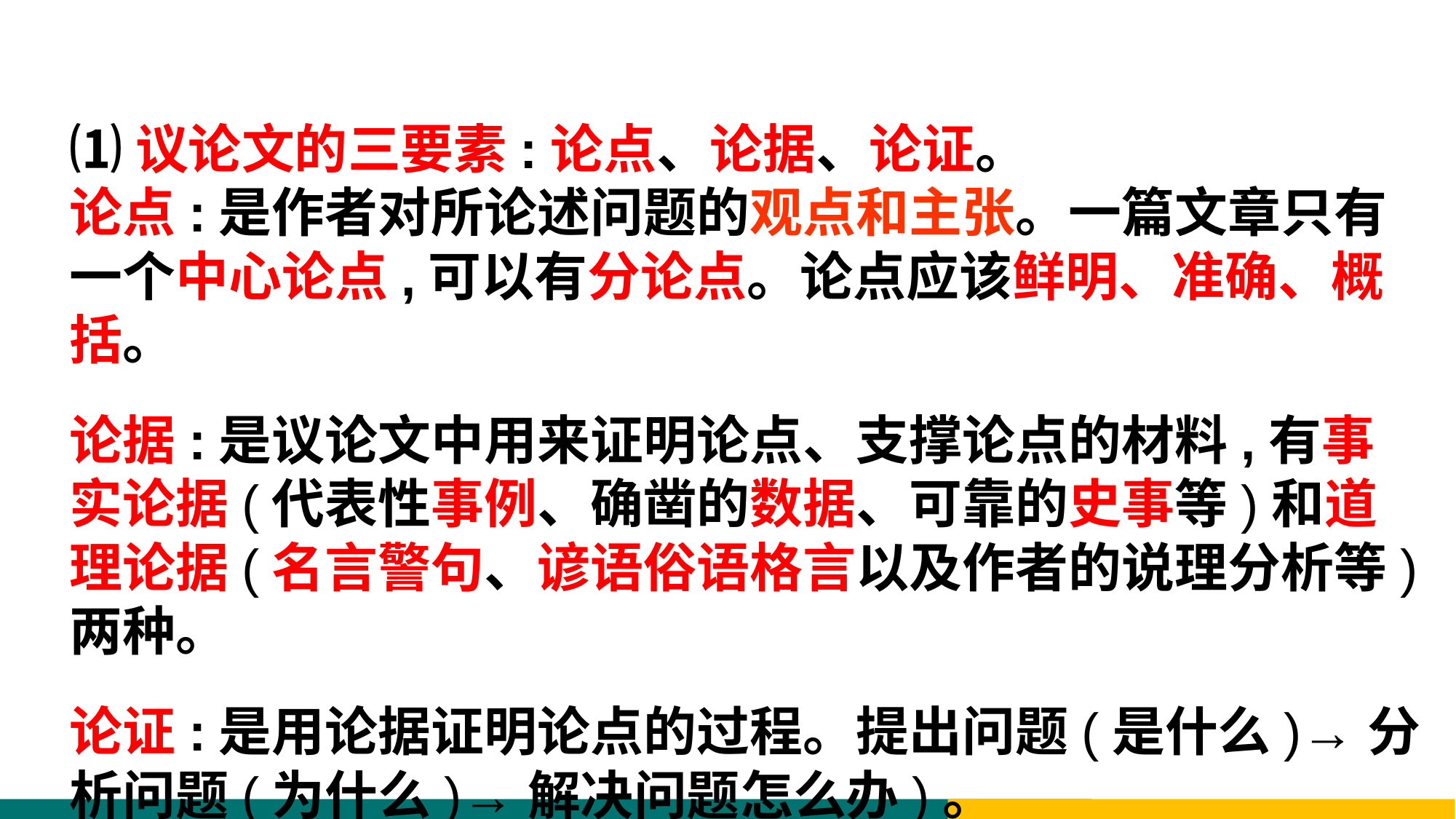

⑴议论文的三要素:论点、论据、论证。
论点:是作者对所论述问题的观点和主张。一篇文章只有一个中心论点,可以有分论点。论点应该鲜明、准确、概括。

论据:是议论文中用来证明论点、支撑论点的材料,有事实论据(代表性事例、确凿的数据、可靠的史事等)和道理论据(名言警句、谚语俗语格言以及作者的说理分析等)两种。

论证:是用论据证明论点的过程。提出问题(是什么)→分析问题(为什么)→解决问题怎么办)。